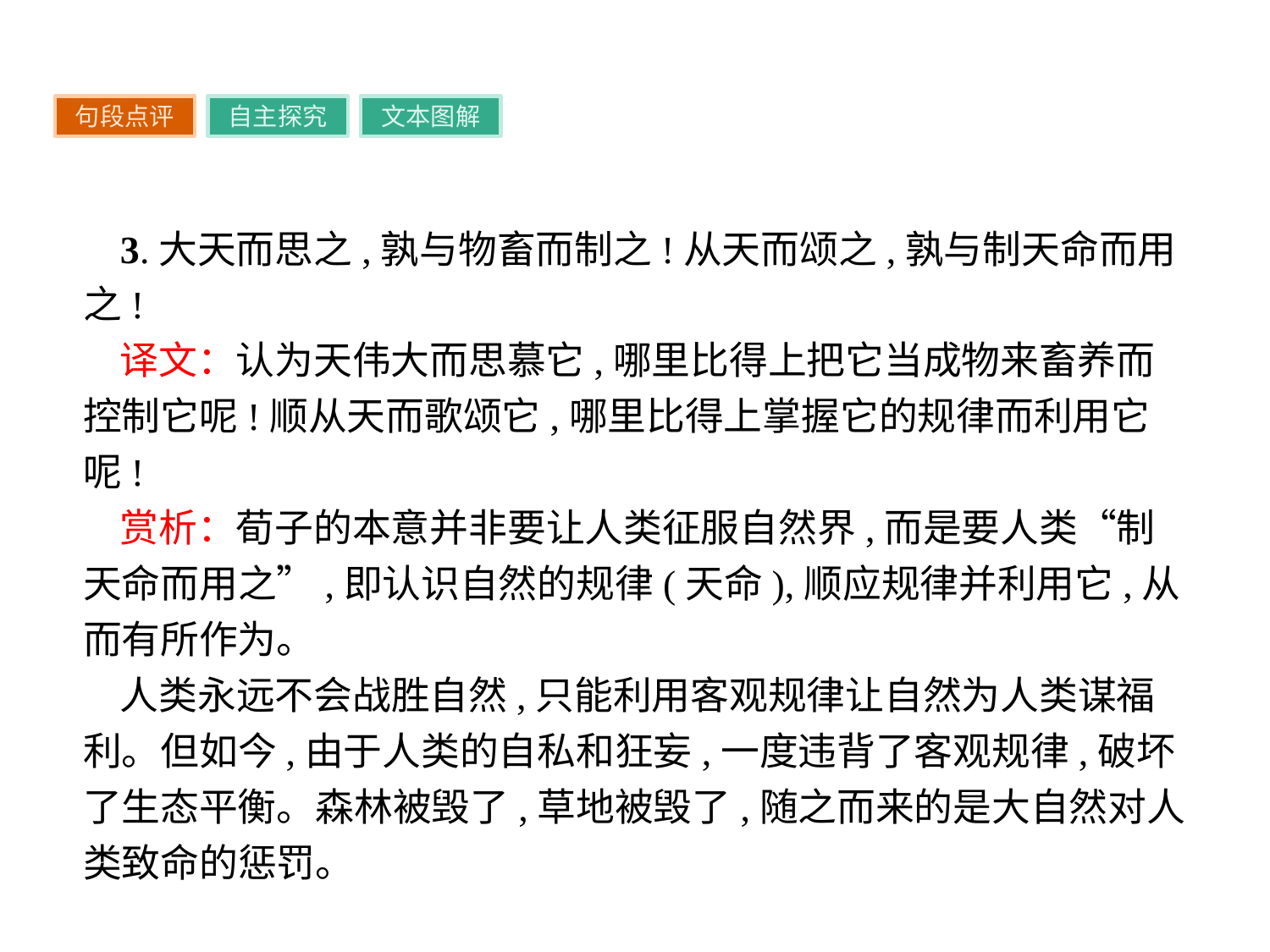

句段点评
自主探究
文本图解
3.大天而思之,孰与物畜而制之!从天而颂之,孰与制天命而用之!
译文：认为天伟大而思慕它,哪里比得上把它当成物来畜养而控制它呢!顺从天而歌颂它,哪里比得上掌握它的规律而利用它呢!
赏析：荀子的本意并非要让人类征服自然界,而是要人类“制天命而用之”,即认识自然的规律(天命),顺应规律并利用它,从而有所作为。
人类永远不会战胜自然,只能利用客观规律让自然为人类谋福利。但如今,由于人类的自私和狂妄,一度违背了客观规律,破坏了生态平衡。森林被毁了,草地被毁了,随之而来的是大自然对人类致命的惩罚。